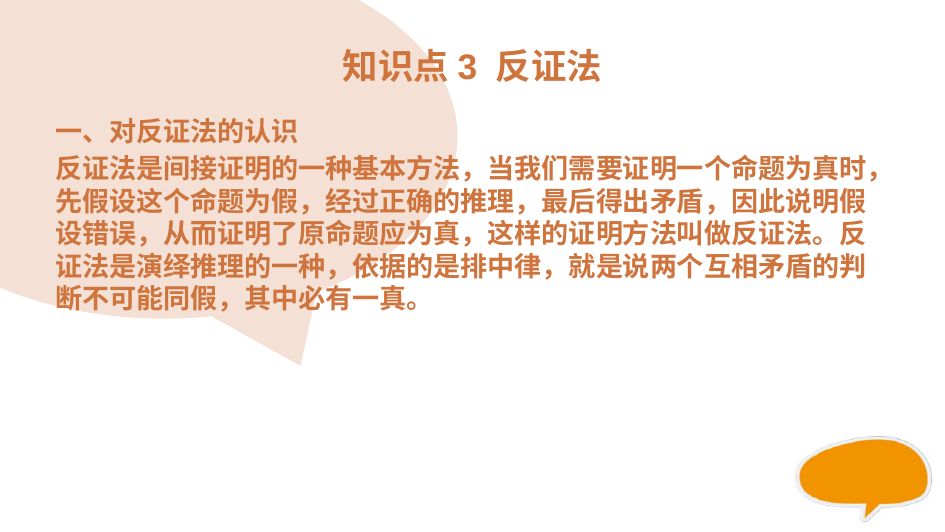

# 知识点3 反证法
一、对反证法的认识
反证法是间接证明的一种基本方法，当我们需要证明一个命题为真时，先假设这个命题为假，经过正确的推理，最后得出矛盾，因此说明假设错误，从而证明了原命题应为真，这样的证明方法叫做反证法。反证法是演绎推理的一种，依据的是排中律，就是说两个互相矛盾的判断不可能同假，其中必有一真。